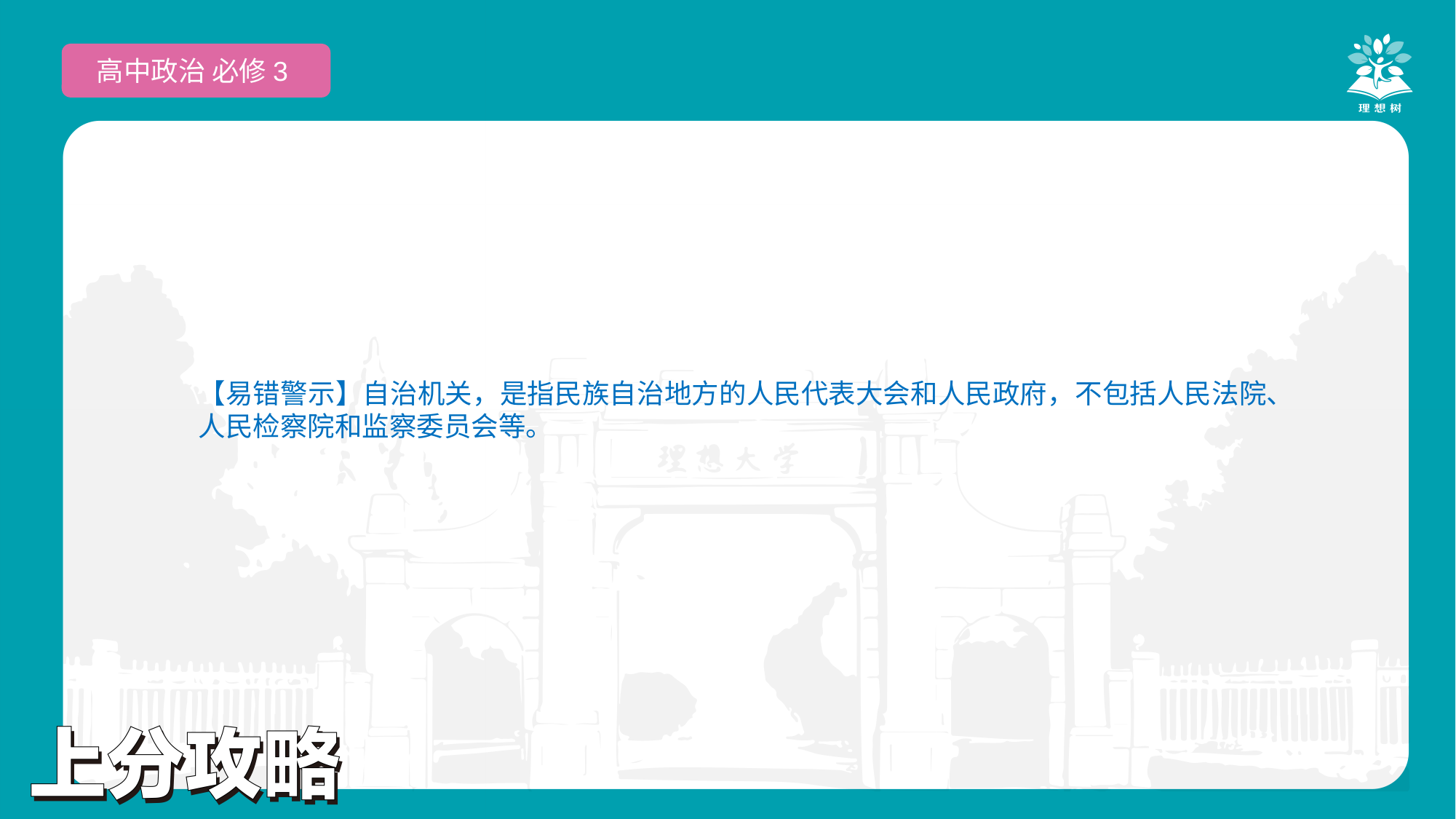

高中政治 必修3
【易错警示】自治机关，是指民族自治地方的人民代表大会和人民政府，不包括人民法院、人民检察院和监察委员会等。